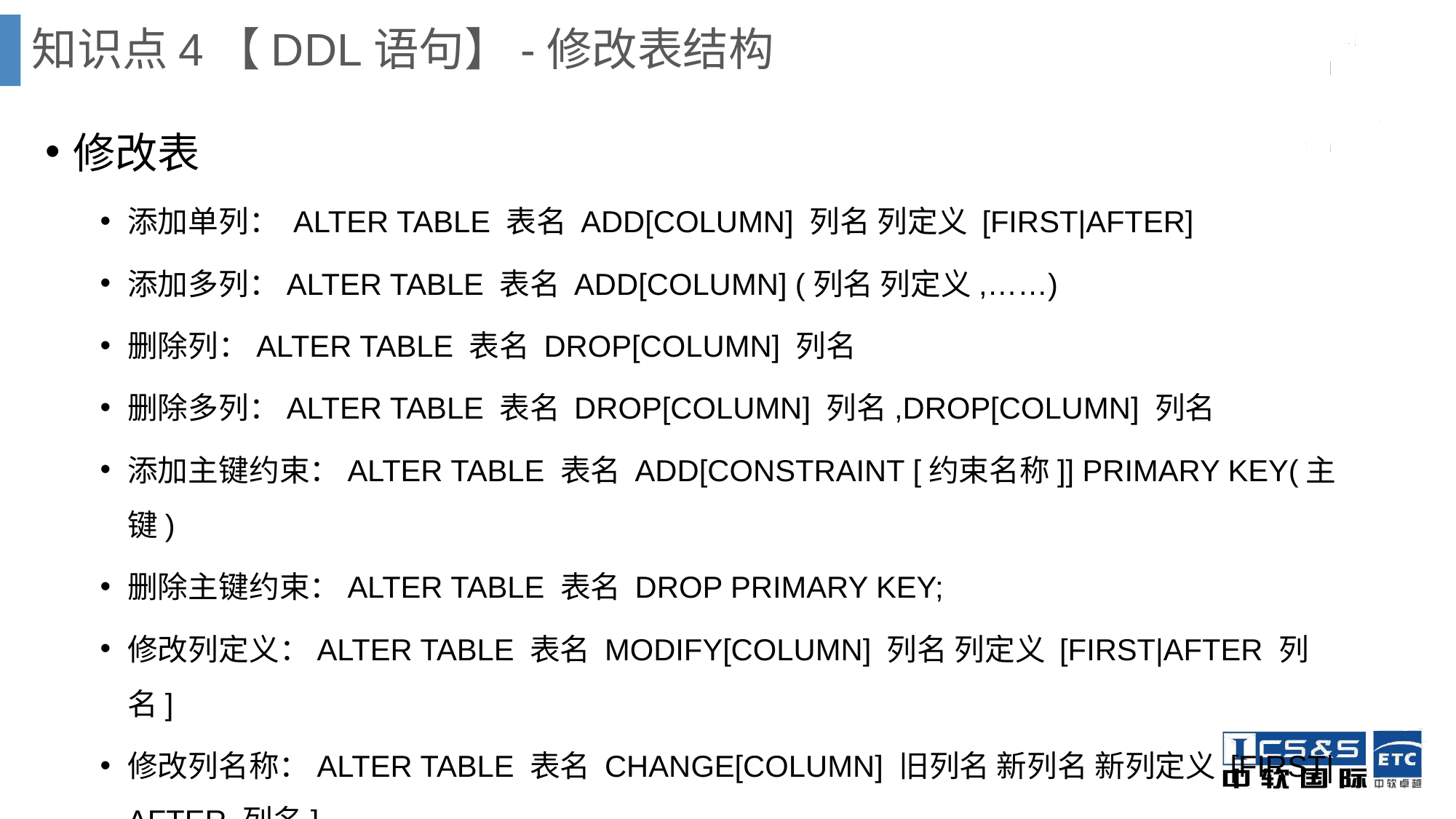

知识点4【DDL语句】-修改表结构
修改表
添加单列： ALTER TABLE 表名 ADD[COLUMN] 列名 列定义 [FIRST|AFTER]
添加多列：ALTER TABLE 表名 ADD[COLUMN] (列名 列定义,……)
删除列：ALTER TABLE 表名 DROP[COLUMN] 列名
删除多列：ALTER TABLE 表名 DROP[COLUMN] 列名,DROP[COLUMN] 列名
添加主键约束：ALTER TABLE 表名 ADD[CONSTRAINT [约束名称]] PRIMARY KEY(主键)
删除主键约束：ALTER TABLE 表名 DROP PRIMARY KEY;
修改列定义：ALTER TABLE 表名 MODIFY[COLUMN] 列名 列定义 [FIRST|AFTER 列名]
修改列名称：ALTER TABLE 表名 CHANGE[COLUMN] 旧列名 新列名 新列定义 [FIRST|AFTER 列名]
修改表名：ALTER TABLE 旧表名 RENAME 新表名